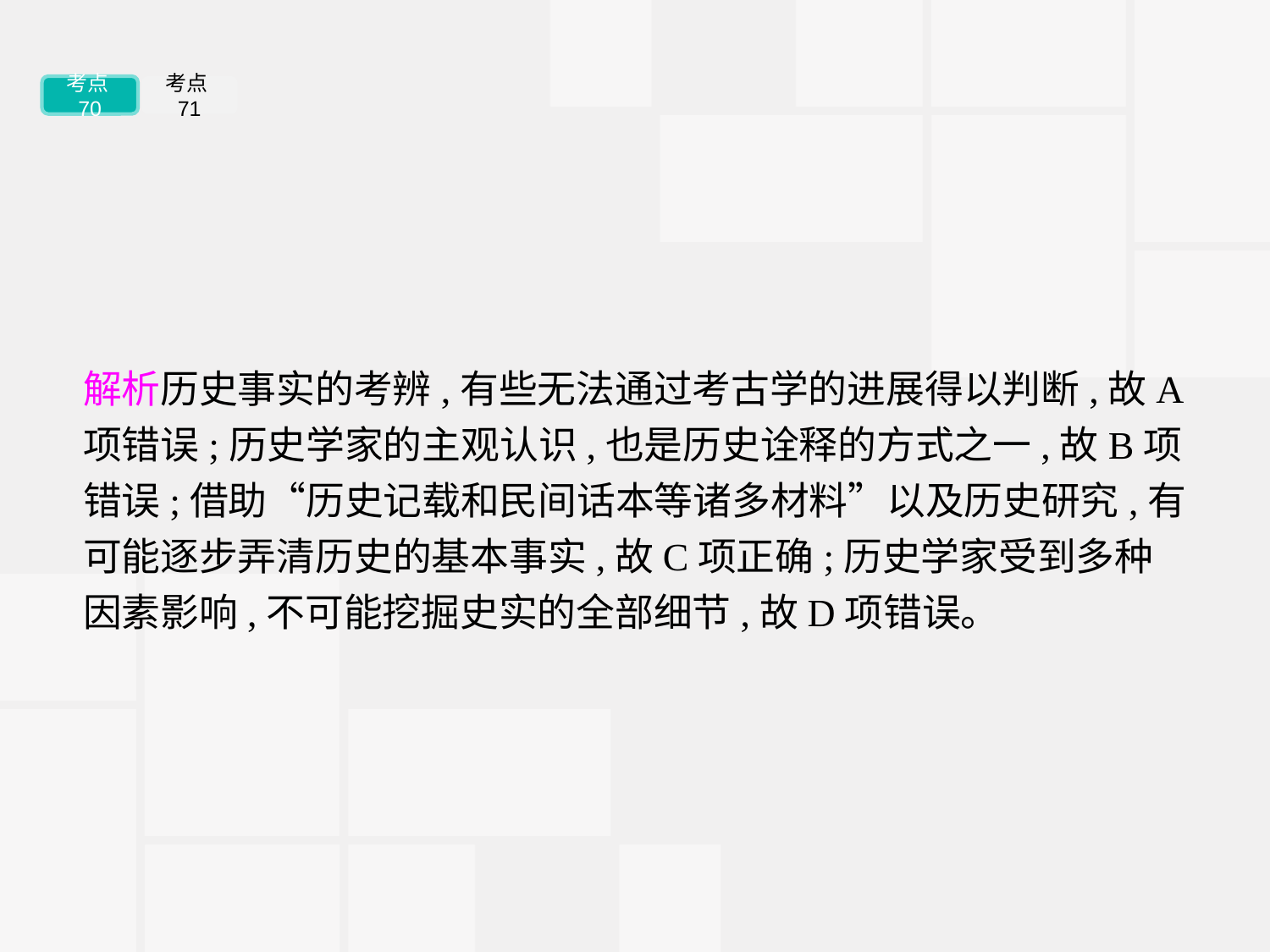

考点70
考点71
解析历史事实的考辨,有些无法通过考古学的进展得以判断,故A项错误;历史学家的主观认识,也是历史诠释的方式之一,故B项错误;借助“历史记载和民间话本等诸多材料”以及历史研究,有可能逐步弄清历史的基本事实,故C项正确;历史学家受到多种因素影响,不可能挖掘史实的全部细节,故D项错误。